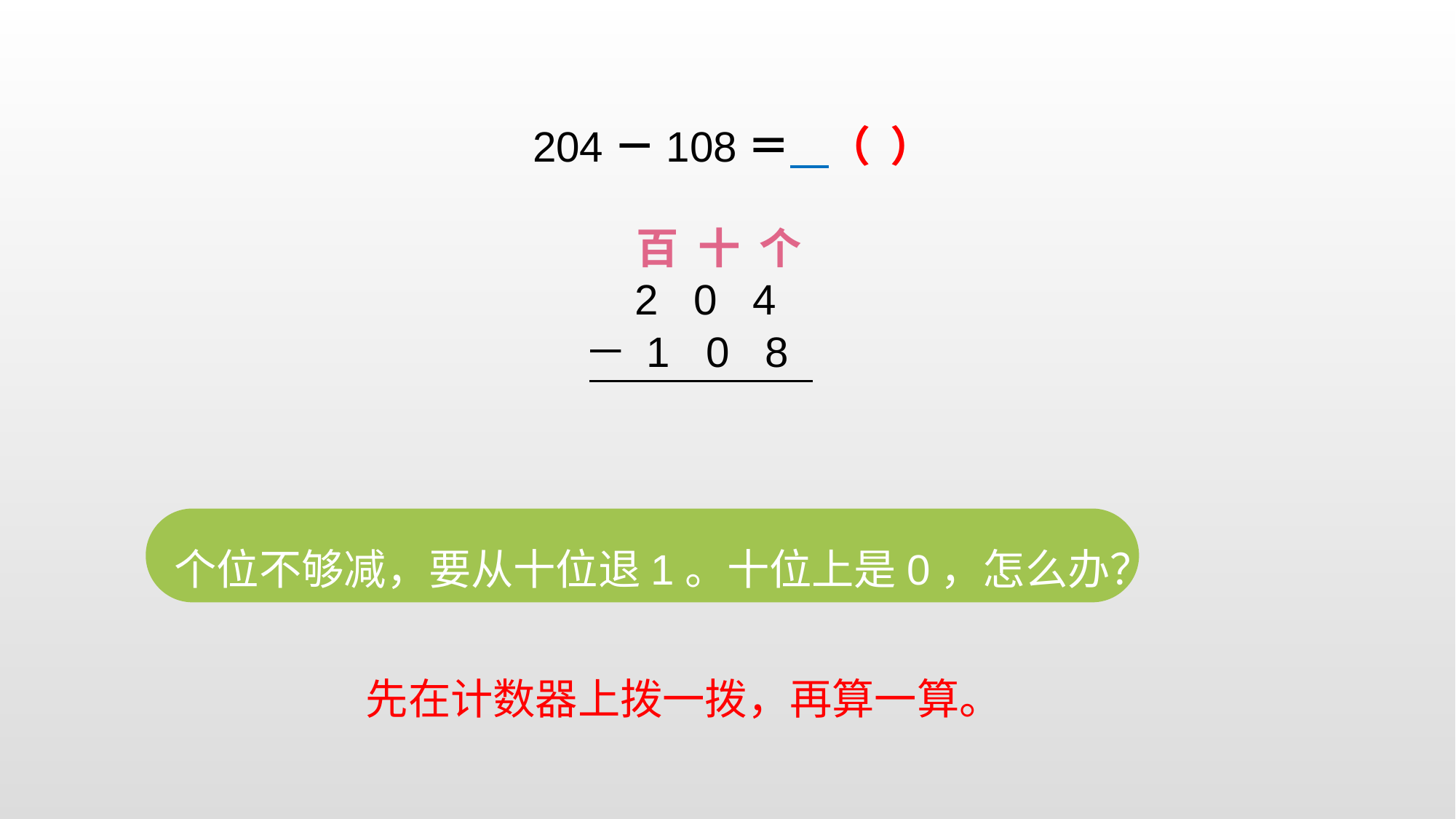

204－108＝    （  ）
百  十  个
2   0   4
－ 1   0   8
个位不够减，要从十位退1。十位上是0，怎么办？
先在计数器上拨一拨，再算一算。